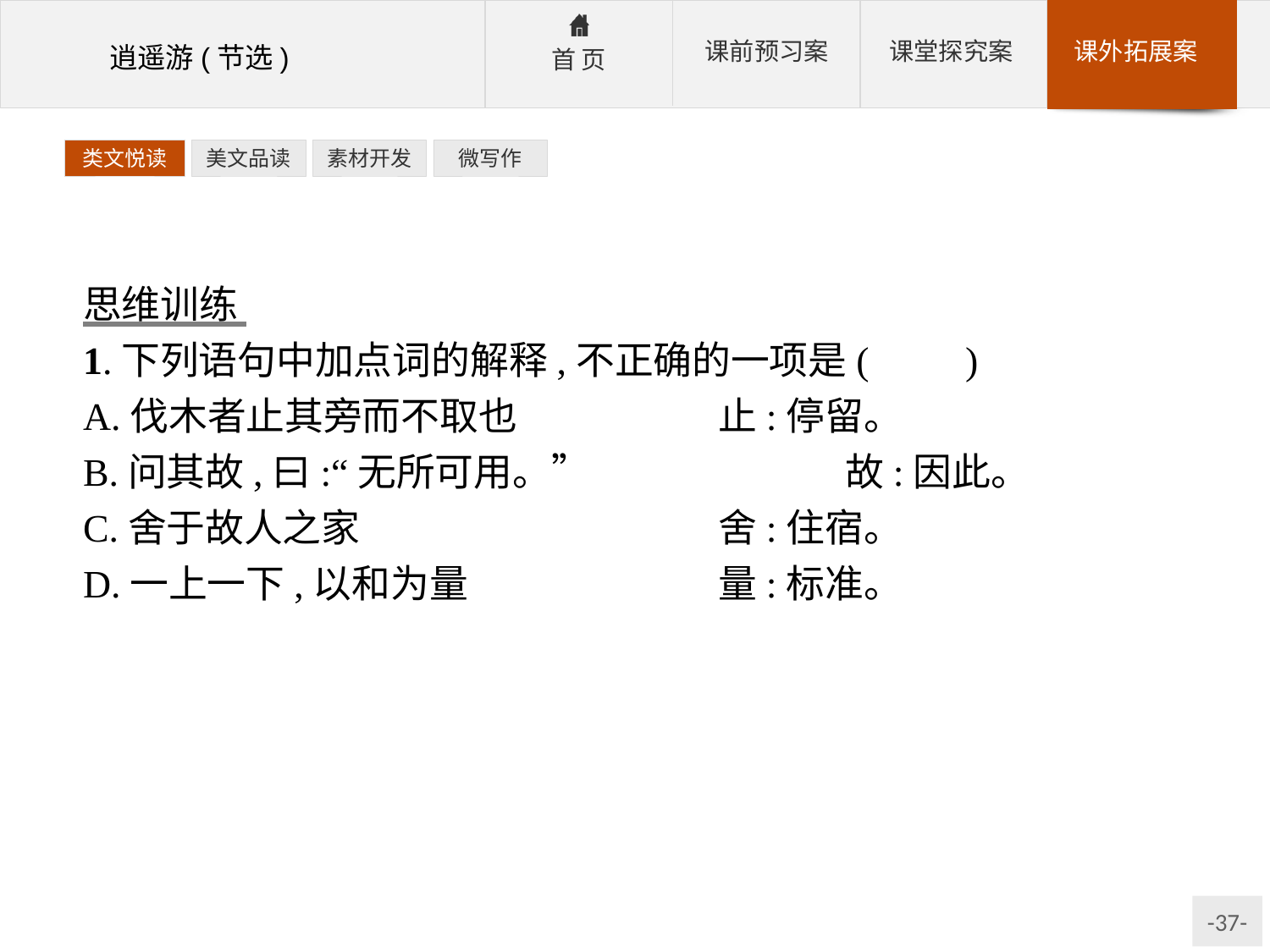

类文悦读
美文品读
素材开发
微写作
思维训练
1.下列语句中加点词的解释,不正确的一项是(　　)
A.伐木者止其旁而不取也　　　	止:停留。
B.问其故,曰:“无所可用。”			故:因此。
C.舍于故人之家				舍:住宿。
D.一上一下,以和为量			量:标准。
解析:B项,“故”应为名词,原因。
答案:B